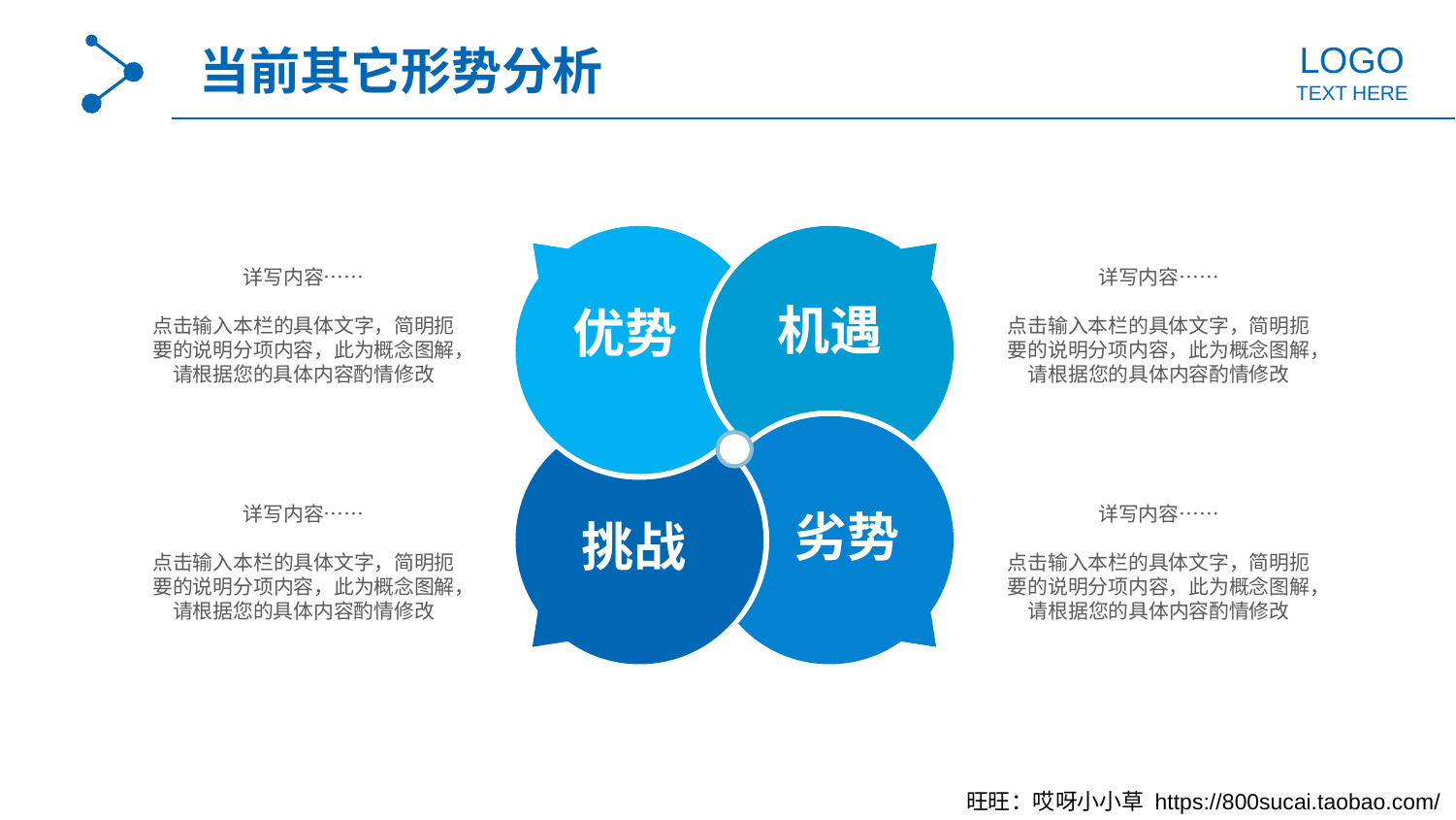

LOGO
当前其它形势分析
TEXT HERE

详写内容……

点击输入本栏的具体文字，简明扼要的说明分项内容，此为概念图解，请根据您的具体内容酌情修改
详写内容……

点击输入本栏的具体文字，简明扼要的说明分项内容，此为概念图解，请根据您的具体内容酌情修改
机遇
优势

详写内容……

点击输入本栏的具体文字，简明扼要的说明分项内容，此为概念图解，请根据您的具体内容酌情修改
详写内容……

点击输入本栏的具体文字，简明扼要的说明分项内容，此为概念图解，请根据您的具体内容酌情修改
劣势
挑战
旺旺：哎呀小小草 https://800sucai.taobao.com/